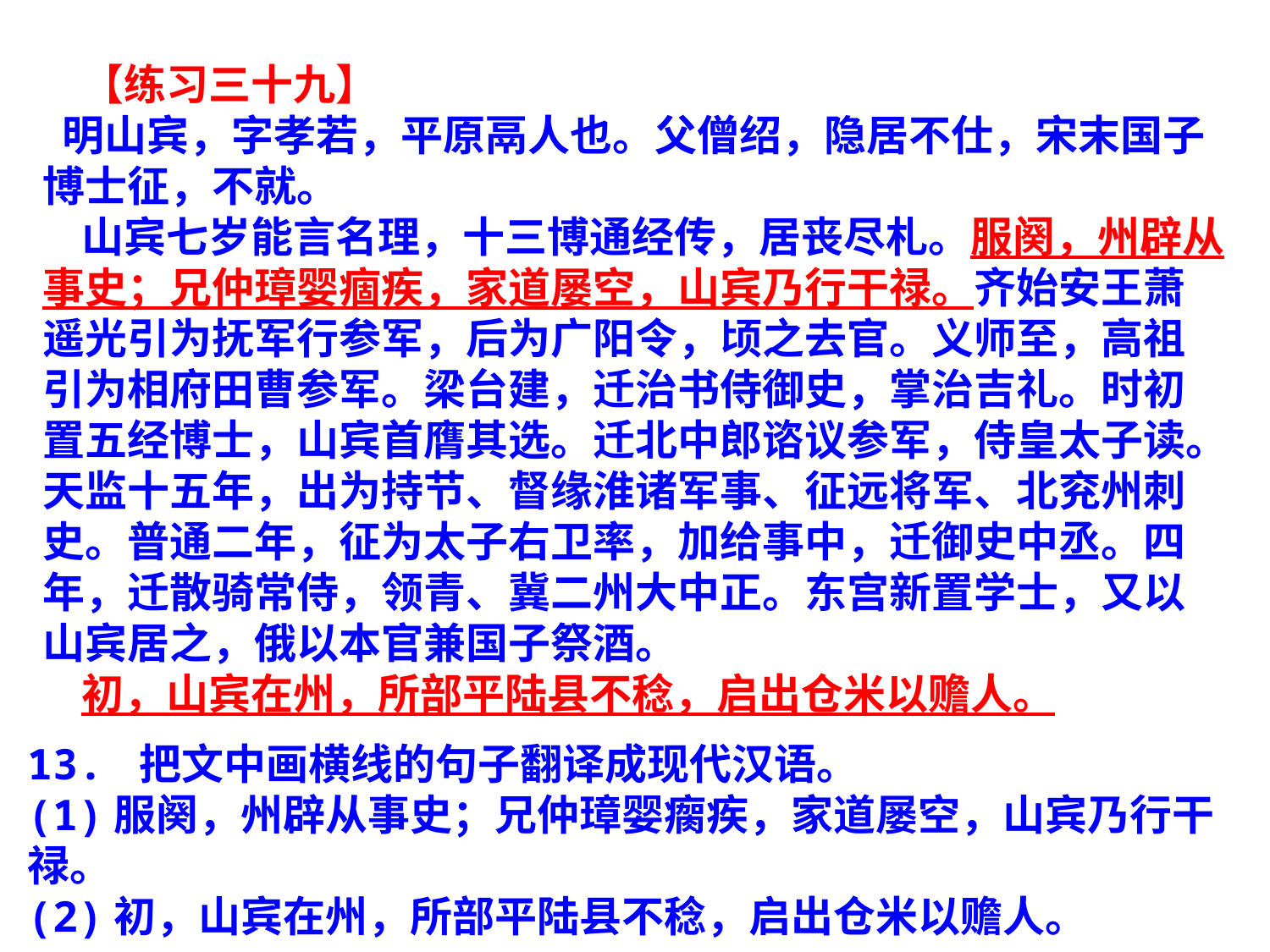

【练习三十九】
 明山宾，字孝若，平原鬲人也。父僧绍，隐居不仕，宋末国子博士征，不就。
   山宾七岁能言名理，十三博通经传，居丧尽札。服阕，州辟从事史；兄仲璋婴痼疾，家道屡空，山宾乃行干禄。齐始安王萧遥光引为抚军行参军，后为广阳令，顷之去官。义师至，高祖引为相府田曹参军。梁台建，迁治书侍御史，掌治吉礼。时初置五经博士，山宾首膺其选。迁北中郎谘议参军，侍皇太子读。天监十五年，出为持节、督缘淮诸军事、征远将军、北兖州刺史。普通二年，征为太子右卫率，加给事中，迁御史中丞。四年，迁散骑常侍，领青、冀二州大中正。东宫新置学士，又以山宾居之，俄以本官兼国子祭酒。
   初，山宾在州，所部平陆县不稔，启出仓米以赡人。
13. 把文中画横线的句子翻译成现代汉语。
(1)服阕，州辟从事史；兄仲璋婴瘸疾，家道屡空，山宾乃行干禄。
(2)初，山宾在州，所部平陆县不稔，启出仓米以赡人。